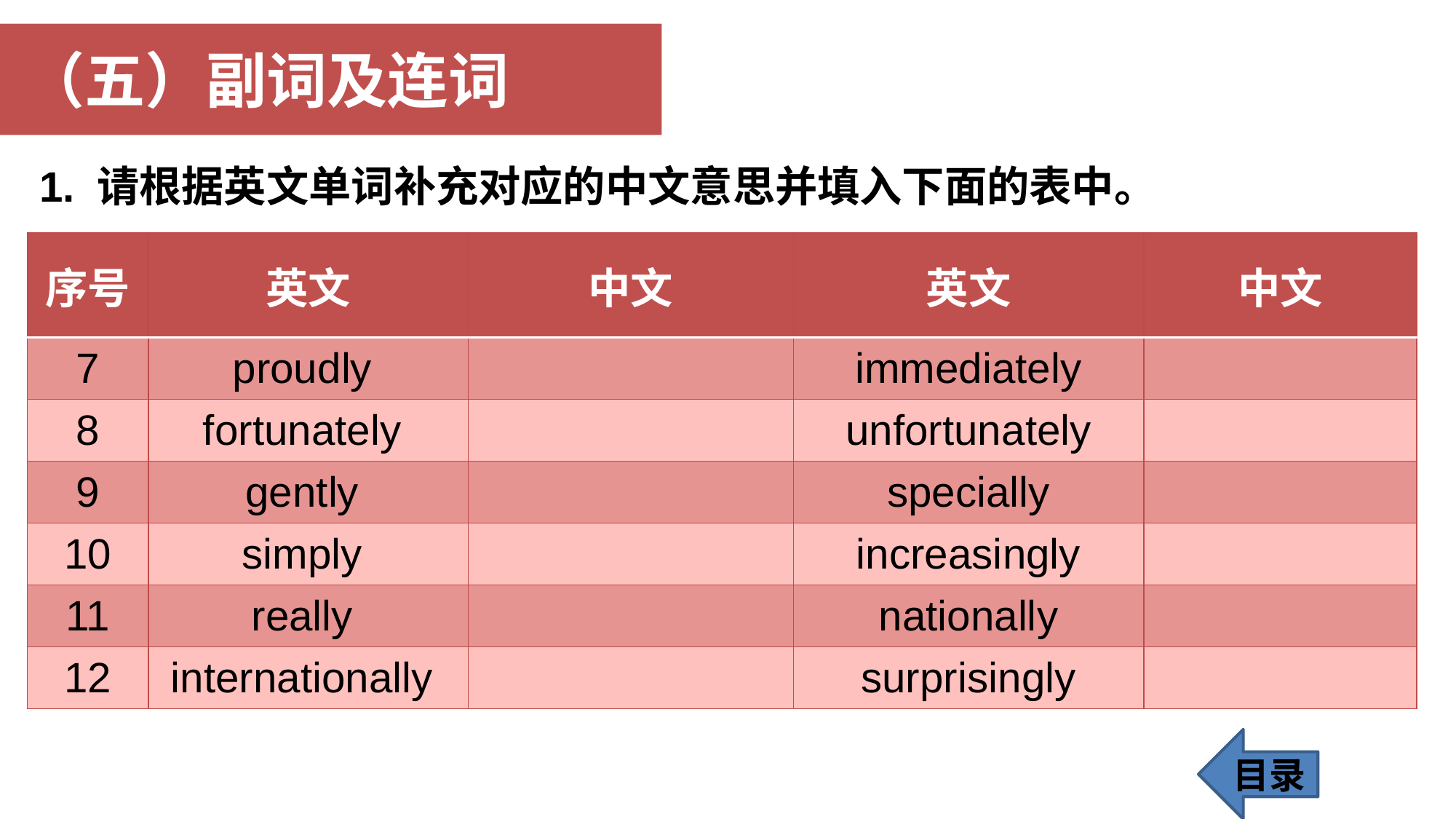

（五）副词及连词
1. 请根据英文单词补充对应的中文意思并填入下面的表中。
| 序号 | 英文 | 中文 | 英文 | 中文 |
| --- | --- | --- | --- | --- |
| 7 | proudly |  | immediately |  |
| 8 | fortunately |  | unfortunately |  |
| 9 | gently |  | specially |  |
| 10 | simply |  | increasingly |  |
| 11 | really |  | nationally |  |
| 12 | internationally |  | surprisingly |  |
目录
129